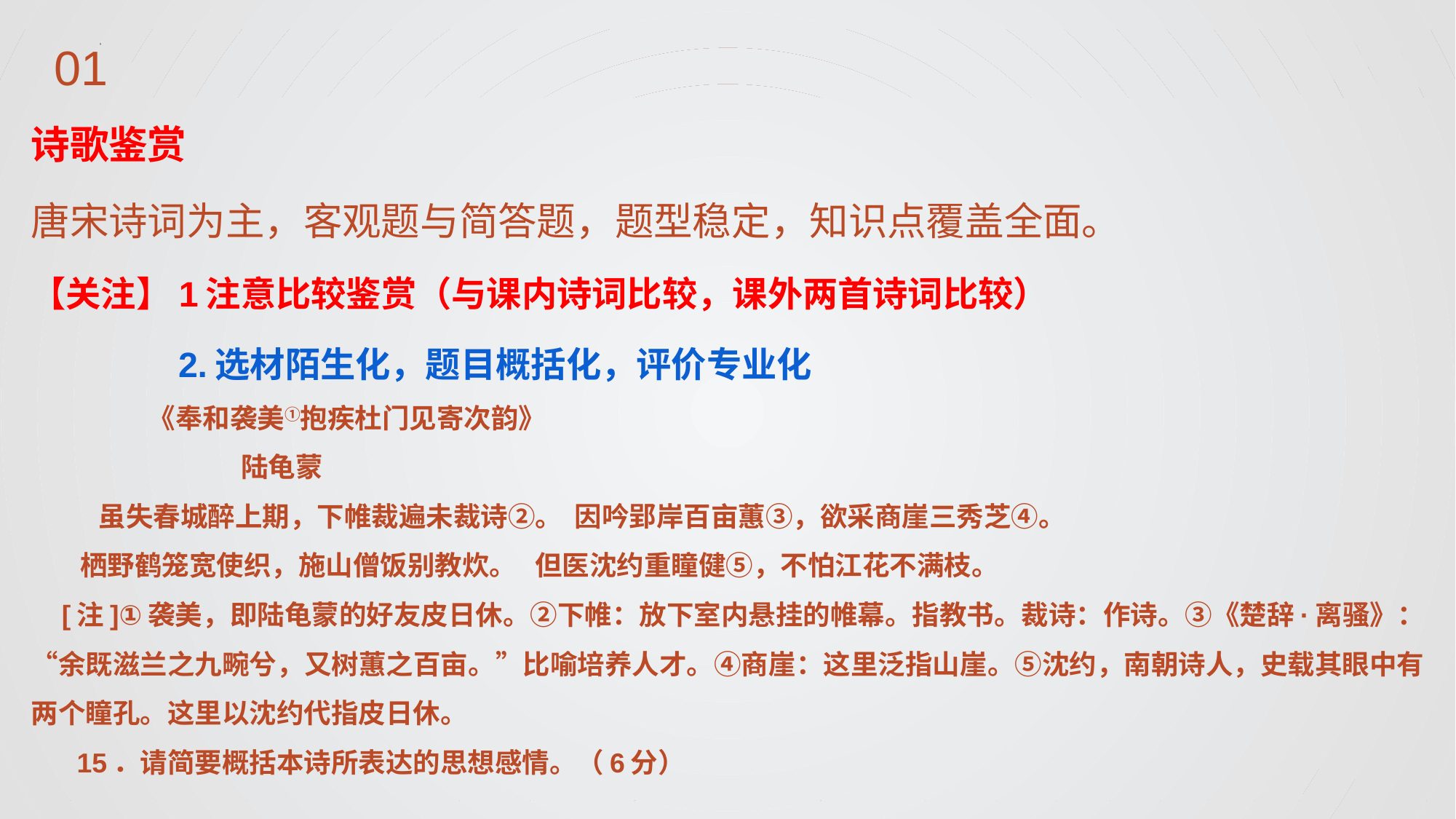

诗歌鉴赏
唐宋诗词为主，客观题与简答题，题型稳定，知识点覆盖全面。
【关注】1注意比较鉴赏（与课内诗词比较，课外两首诗词比较）
               2.选材陌生化，题目概括化，评价专业化
                  《奉和袭美①抱疾杜门见寄次韵》
                                 陆龟蒙
          虽失春城醉上期，下帷裁遍未裁诗②。  因吟郢岸百亩蕙③，欲采商崖三秀芝④。
       栖野鹤笼宽使织，施山僧饭别教炊。   但医沈约重瞳健⑤，不怕江花不满枝。
    [注]①袭美，即陆龟蒙的好友皮日休。②下帷：放下室内悬挂的帷幕。指教书。裁诗：作诗。③《楚辞·离骚》：“余既滋兰之九畹兮，又树蕙之百亩。”比喻培养人才。④商崖：这里泛指山崖。⑤沈约，南朝诗人，史载其眼中有两个瞳孔。这里以沈约代指皮日休。
      15．请简要概括本诗所表达的思想感情。（6分）